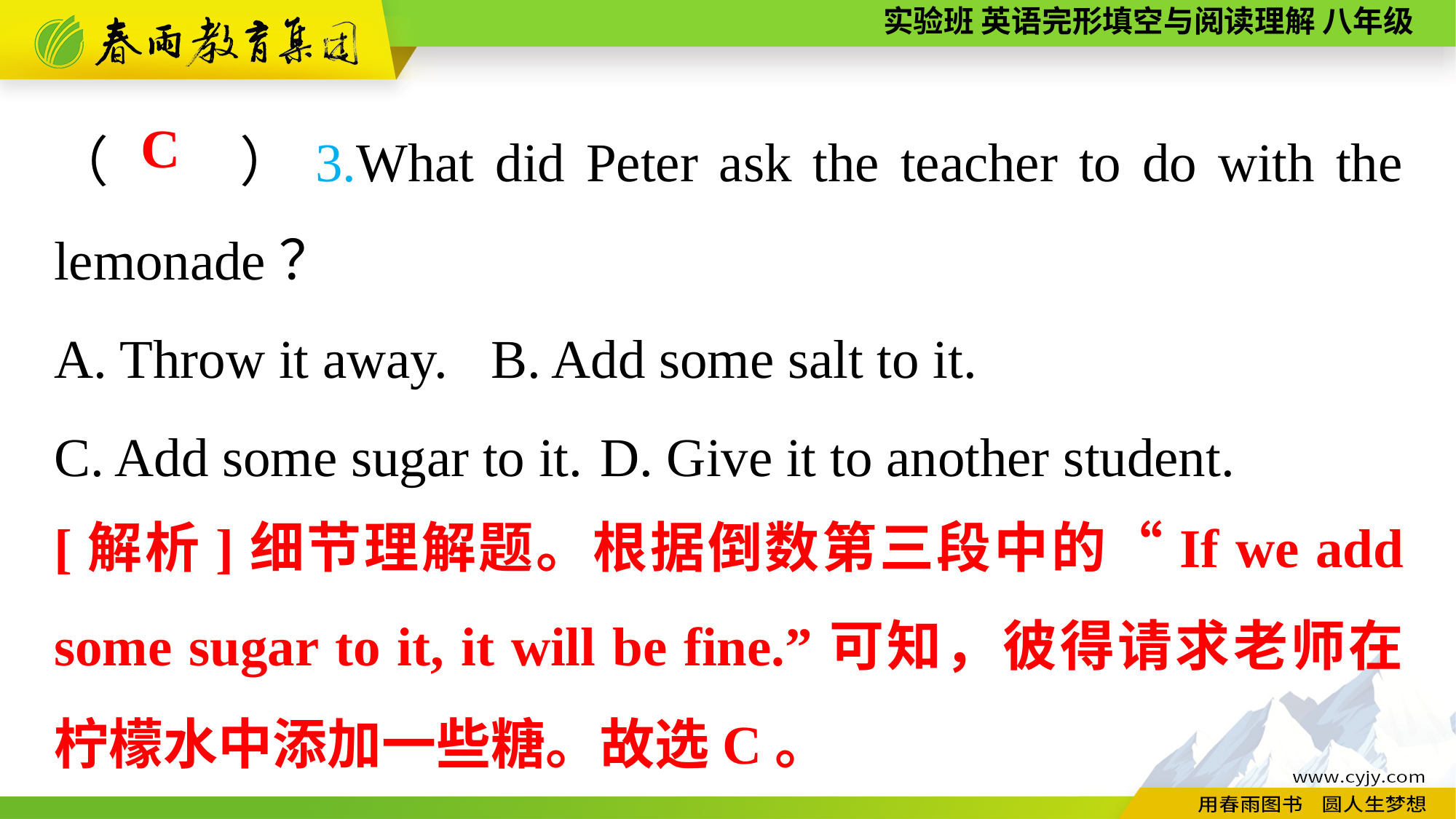

（　　）3.What did Peter ask the teacher to do with the lemonade？
A. Throw it away.	B. Add some salt to it.
C. Add some sugar to it.	D. Give it to another student.
C
[解析]细节理解题。根据倒数第三段中的“If we add some sugar to it, it will be fine.”可知，彼得请求老师在柠檬水中添加一些糖。故选C。